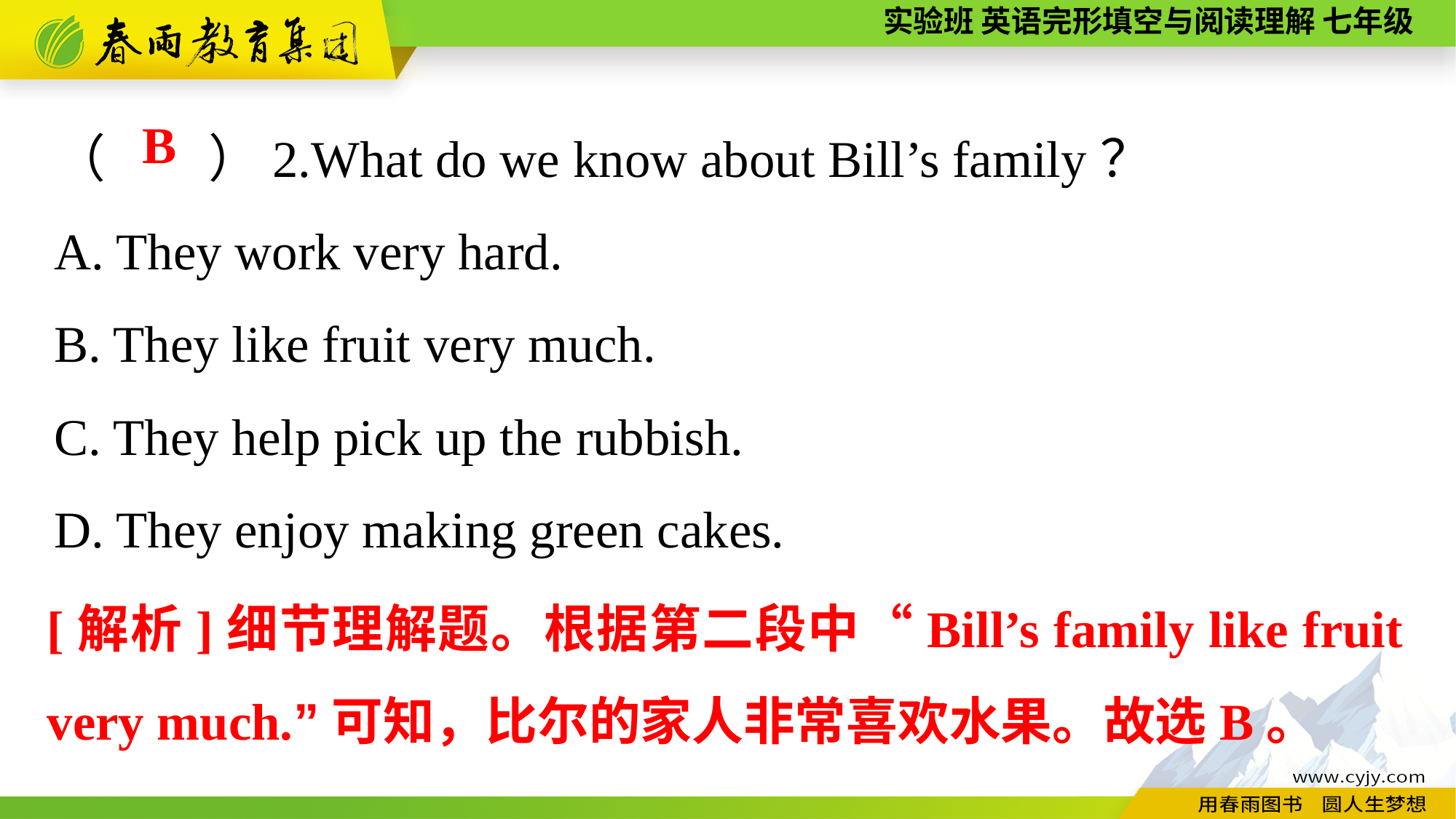

（　　）2.What do we know about Bill’s family？
A. They work very hard.
B. They like fruit very much.
C. They help pick up the rubbish.
D. They enjoy making green cakes.
B
[解析]细节理解题。根据第二段中“Bill’s family like fruit very much.”可知，比尔的家人非常喜欢水果。故选B。